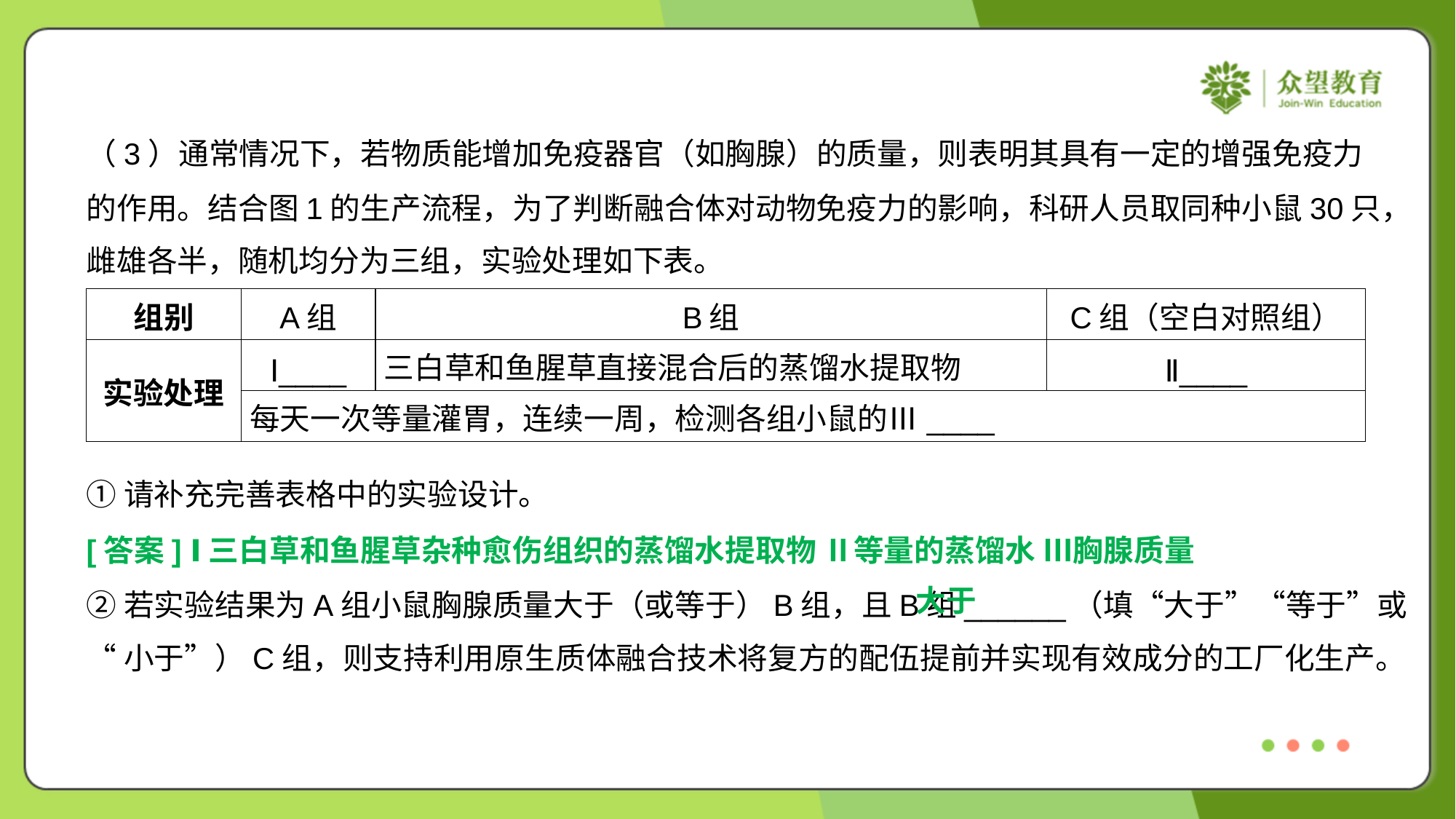

（3）通常情况下，若物质能增加免疫器官（如胸腺）的质量，则表明其具有一定的增强免疫力
的作用。结合图1的生产流程，为了判断融合体对动物免疫力的影响，科研人员取同种小鼠30只，
雌雄各半，随机均分为三组，实验处理如下表。
| 组别 | A组 | B组 | C组（空白对照组） |
| --- | --- | --- | --- |
| 实验处理 | Ⅰ\_\_\_\_ | 三白草和鱼腥草直接混合后的蒸馏水提取物 | Ⅱ\_\_\_\_ |
|  | 每天一次等量灌胃，连续一周，检测各组小鼠的Ⅲ\_\_\_\_ |  |  |
①请补充完善表格中的实验设计。
[答案] Ⅰ三白草和鱼腥草杂种愈伤组织的蒸馏水提取物 Ⅱ等量的蒸馏水 Ⅲ胸腺质量
大于
②若实验结果为A组小鼠胸腺质量大于（或等于）B组，且B组______（填“大于”“等于”或
“小于”）C组，则支持利用原生质体融合技术将复方的配伍提前并实现有效成分的工厂化生产。